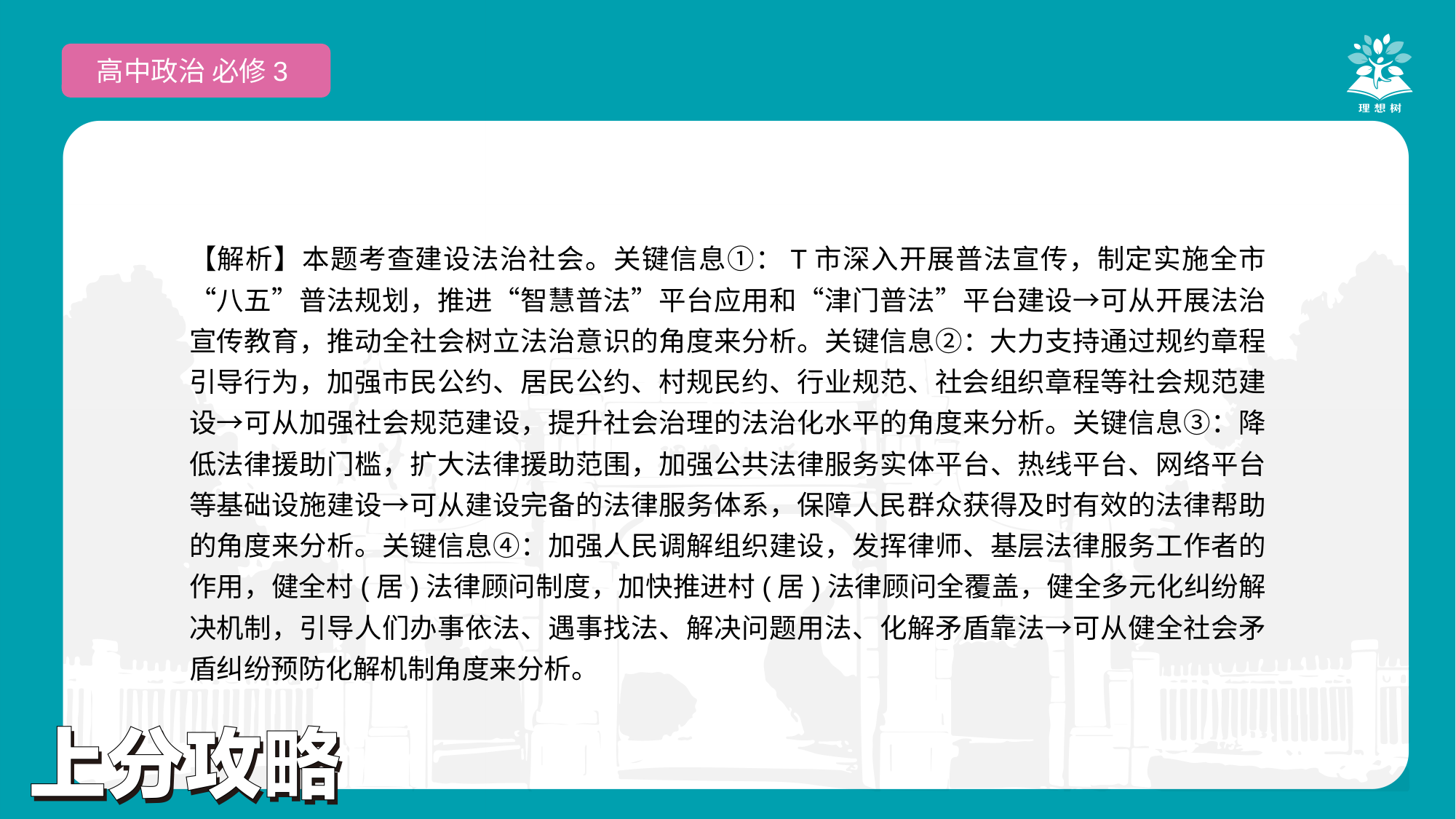

高中政治 必修3
【解析】本题考查建设法治社会。关键信息①：T市深入开展普法宣传，制定实施全市“八五”普法规划，推进“智慧普法”平台应用和“津门普法”平台建设→可从开展法治宣传教育，推动全社会树立法治意识的角度来分析。关键信息②：大力支持通过规约章程引导行为，加强市民公约、居民公约、村规民约、行业规范、社会组织章程等社会规范建设→可从加强社会规范建设，提升社会治理的法治化水平的角度来分析。关键信息③：降低法律援助门槛，扩大法律援助范围，加强公共法律服务实体平台、热线平台、网络平台等基础设施建设→可从建设完备的法律服务体系，保障人民群众获得及时有效的法律帮助的角度来分析。关键信息④：加强人民调解组织建设，发挥律师、基层法律服务工作者的作用，健全村(居)法律顾问制度，加快推进村(居)法律顾问全覆盖，健全多元化纠纷解决机制，引导人们办事依法、遇事找法、解决问题用法、化解矛盾靠法→可从健全社会矛盾纠纷预防化解机制角度来分析。